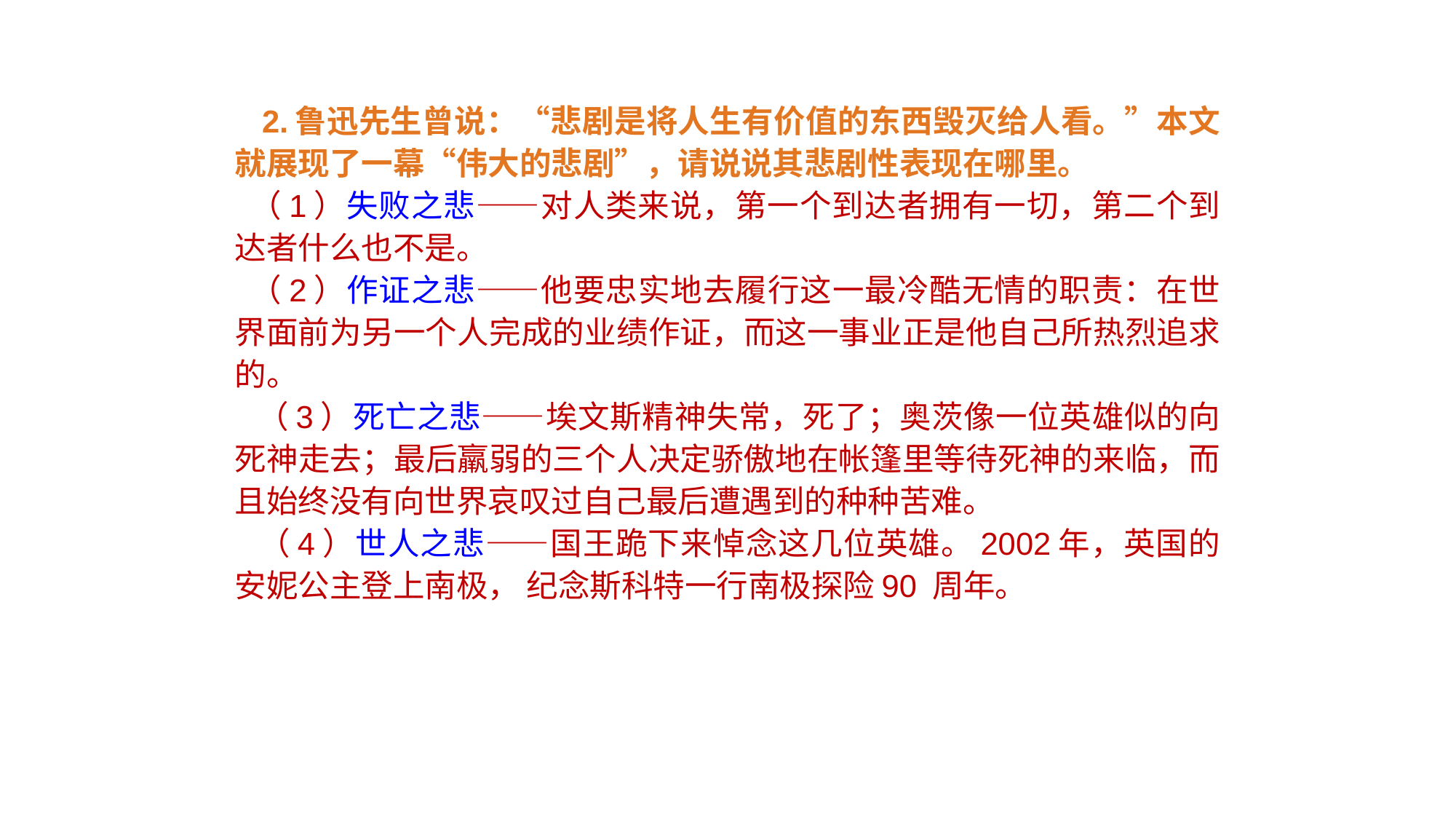

2.鲁迅先生曾说：“悲剧是将人生有价值的东西毁灭给人看。”本文就展现了一幕“伟大的悲剧”，请说说其悲剧性表现在哪里。
 （1）失败之悲——对人类来说，第一个到达者拥有一切，第二个到达者什么也不是。
 （2）作证之悲——他要忠实地去履行这一最冷酷无情的职责：在世界面前为另一个人完成的业绩作证，而这一事业正是他自己所热烈追求的。
  （3）死亡之悲——埃文斯精神失常，死了；奥茨像一位英雄似的向死神走去；最后羸弱的三个人决定骄傲地在帐篷里等待死神的来临，而且始终没有向世界哀叹过自己最后遭遇到的种种苦难。
  （4）世人之悲——国王跪下来悼念这几位英雄。2002年，英国的安妮公主登上南极， 纪念斯科特一行南极探险90 周年。